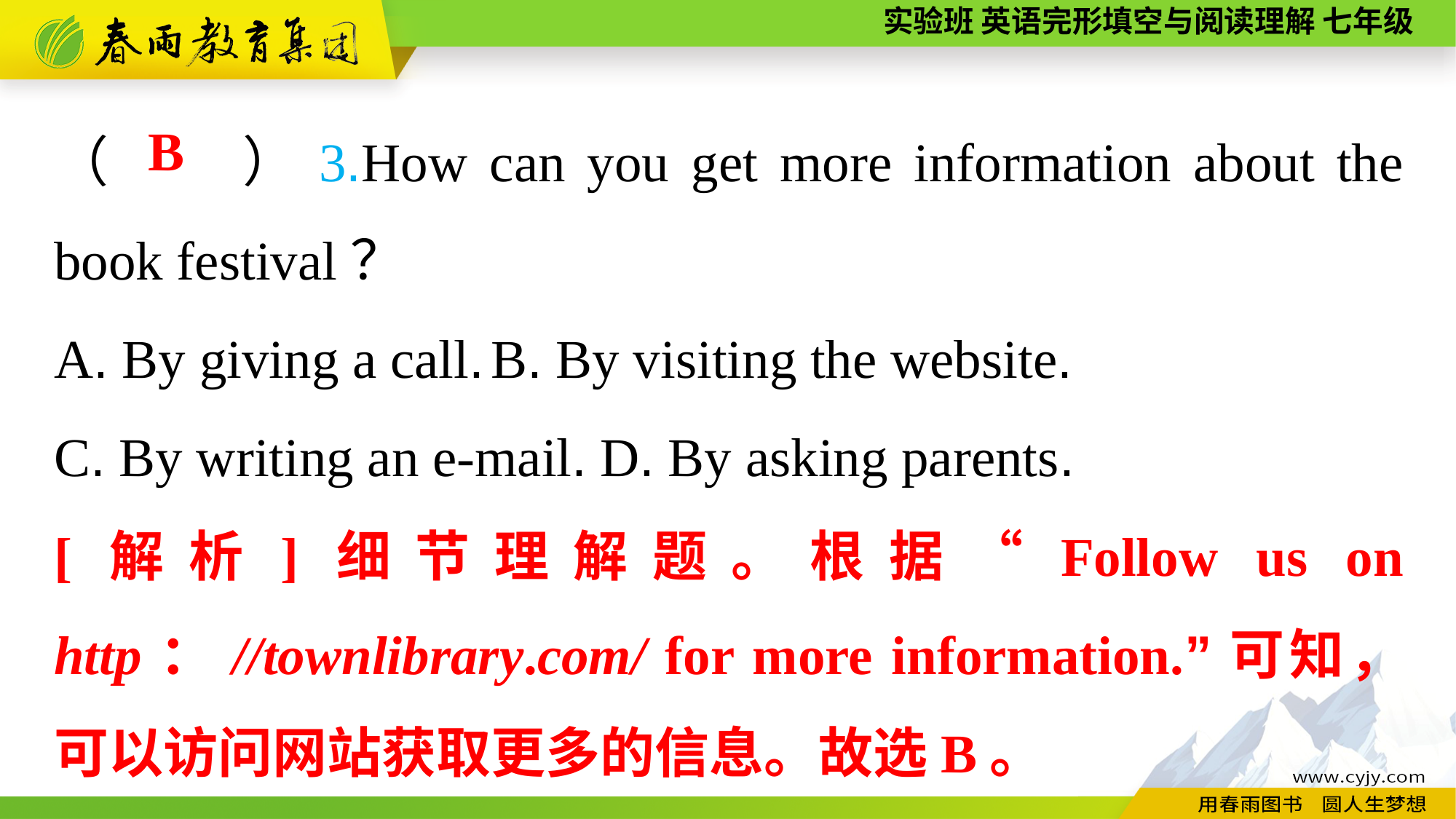

（　　）3.How can you get more information about the book festival？
A. By giving a call.	B. By visiting the website.
C. By writing an e-mail.	D. By asking parents.
B
[解析]细节理解题。根据“Follow us on http：//townlibrary.com/ for more information.”可知，可以访问网站获取更多的信息。故选B。